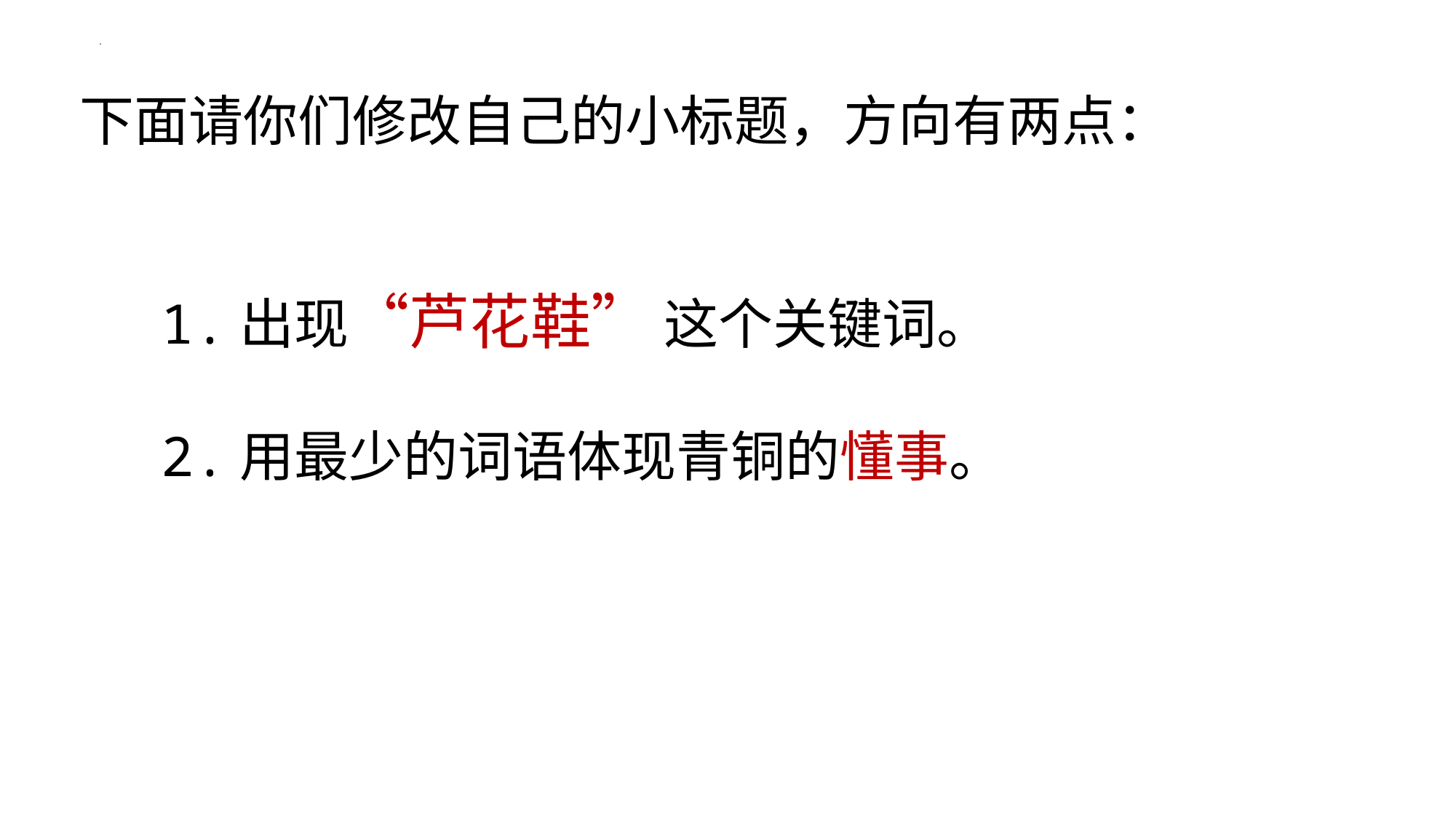

下面请你们修改自己的小标题，方向有两点：
1.出现“芦花鞋” 这个关键词。
2.用最少的词语体现青铜的懂事。